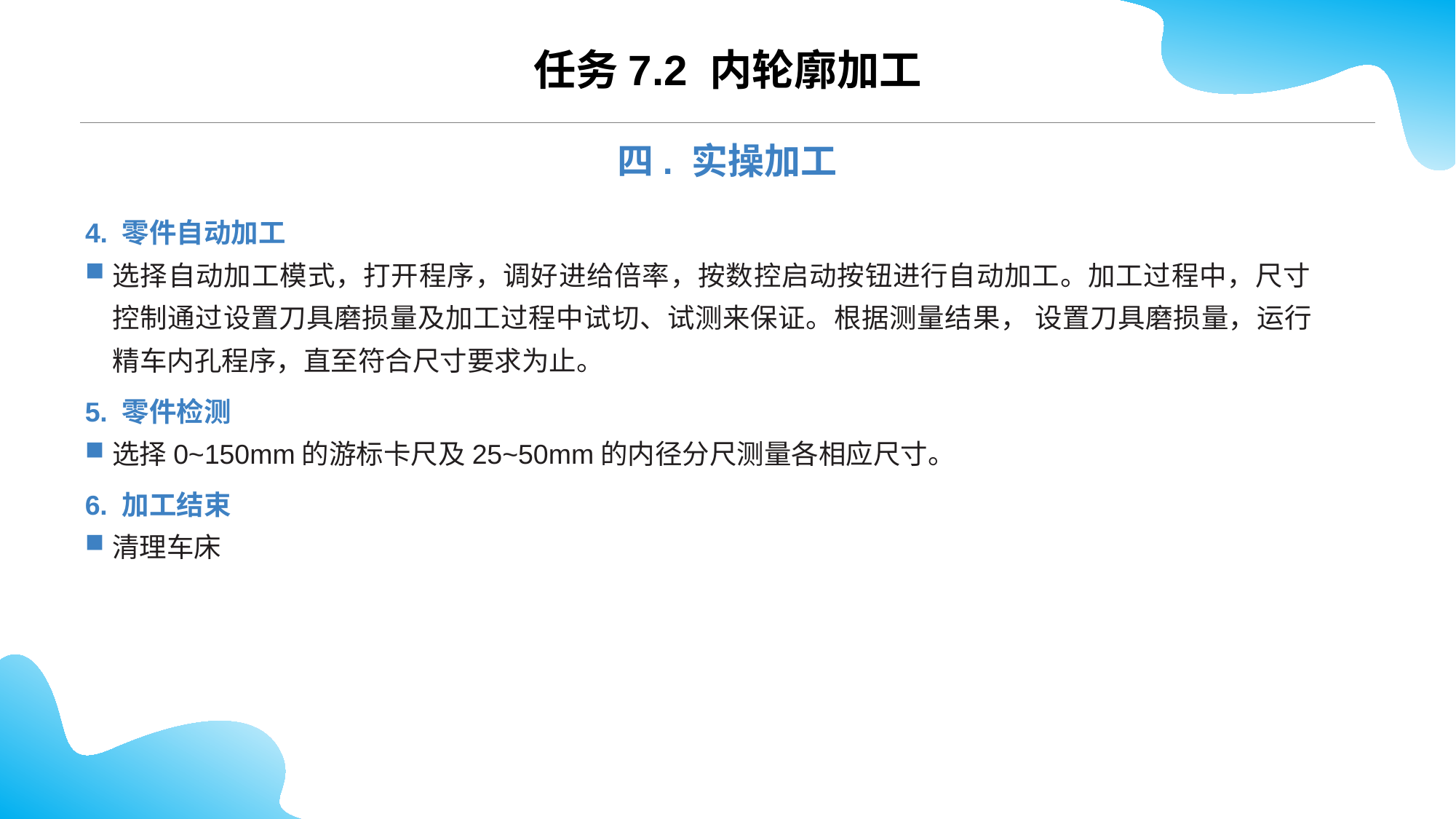

CONTENTS
任务7.2 内轮廓加工
四. 实操加工
4. 零件自动加工
选择自动加工模式，打开程序，调好进给倍率，按数控启动按钮进行自动加工。加工过程中，尺寸控制通过设置刀具磨损量及加工过程中试切、试测来保证。根据测量结果， 设置刀具磨损量，运行精车内孔程序，直至符合尺寸要求为止。
5. 零件检测
选择0~150mm的游标卡尺及25~50mm的内径分尺测量各相应尺寸。
6. 加工结束
清理车床